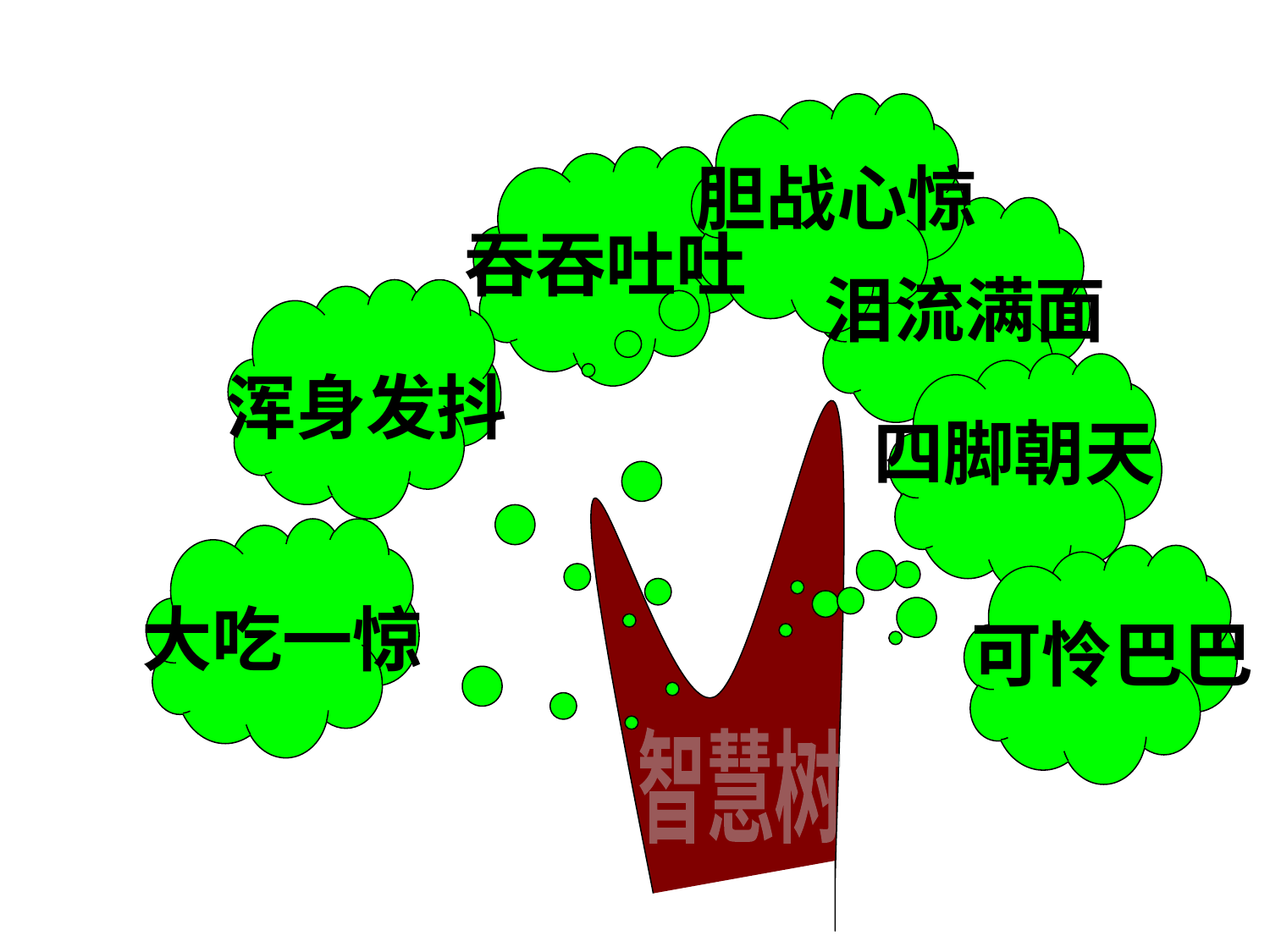

胆战心惊
吞吞吐吐
泪流满面
浑身发抖
四脚朝天
大吃一惊
可怜巴巴
智慧树